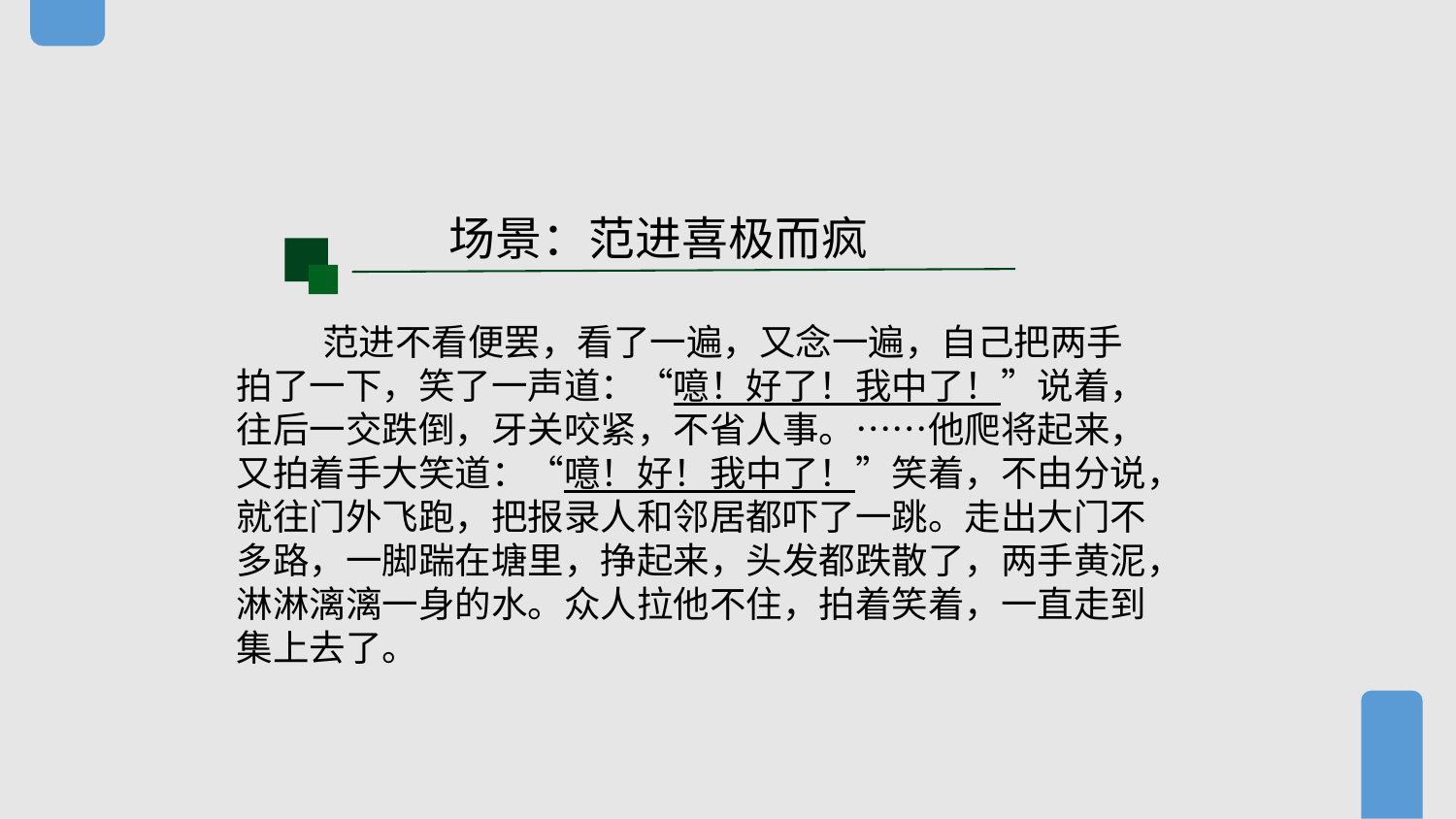

场景：范进喜极而疯

范进不看便罢，看了一遍，又念一遍，自己把两手拍了一下，笑了一声道：“噫！好了！我中了！”说着，往后一交跌倒，牙关咬紧，不省人事。……他爬将起来，又拍着手大笑道：“噫！好！我中了！”笑着，不由分说，就往门外飞跑，把报录人和邻居都吓了一跳。走出大门不多路，一脚踹在塘里，挣起来，头发都跌散了，两手黄泥，淋淋漓漓一身的水。众人拉他不住，拍着笑着，一直走到集上去了。